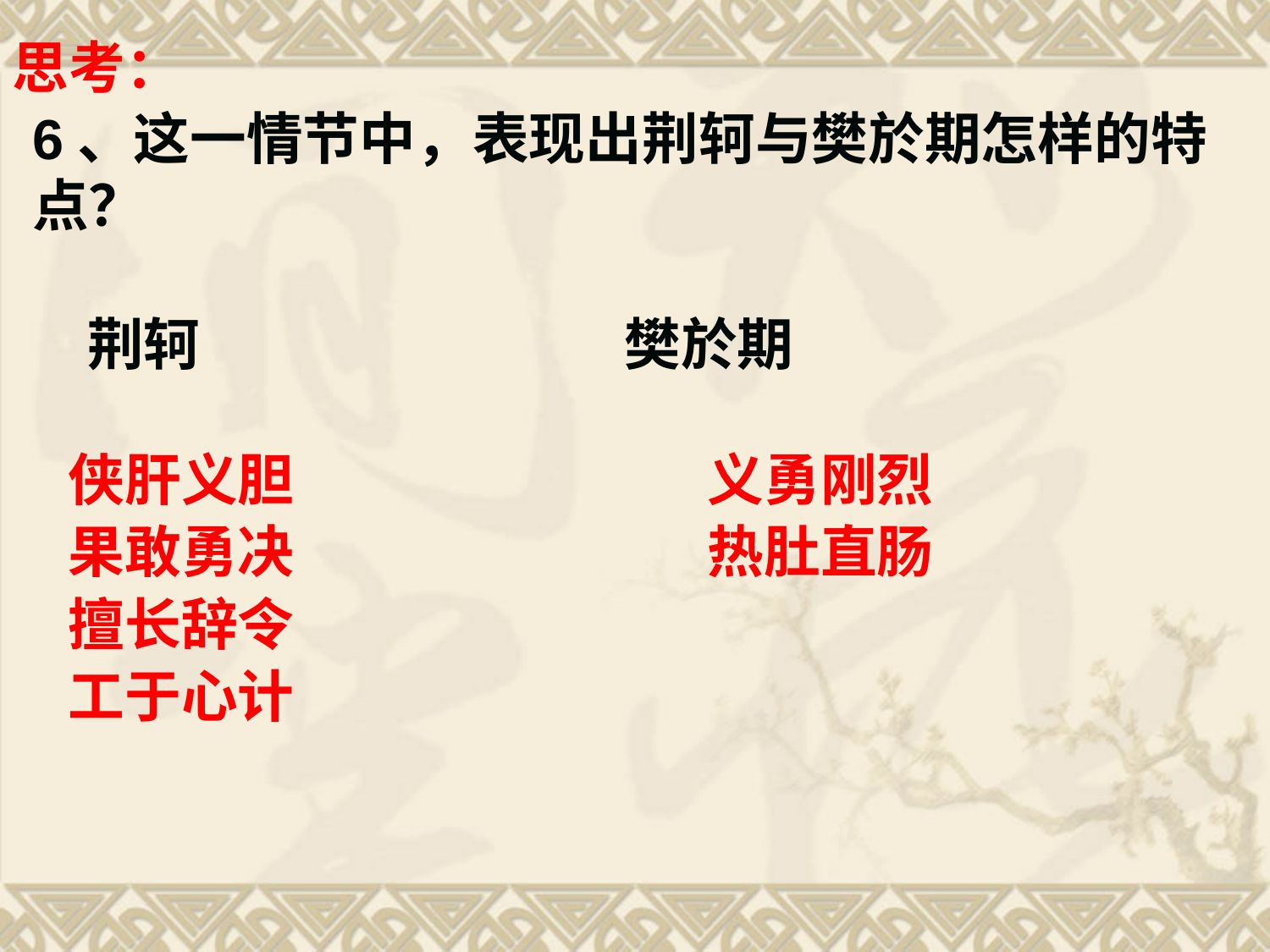

思考：
6、这一情节中，表现出荆轲与樊於期怎样的特点？
荆轲                                 樊於期
侠肝义胆
果敢勇决
擅长辞令
工于心计

义勇刚烈
热肚直肠